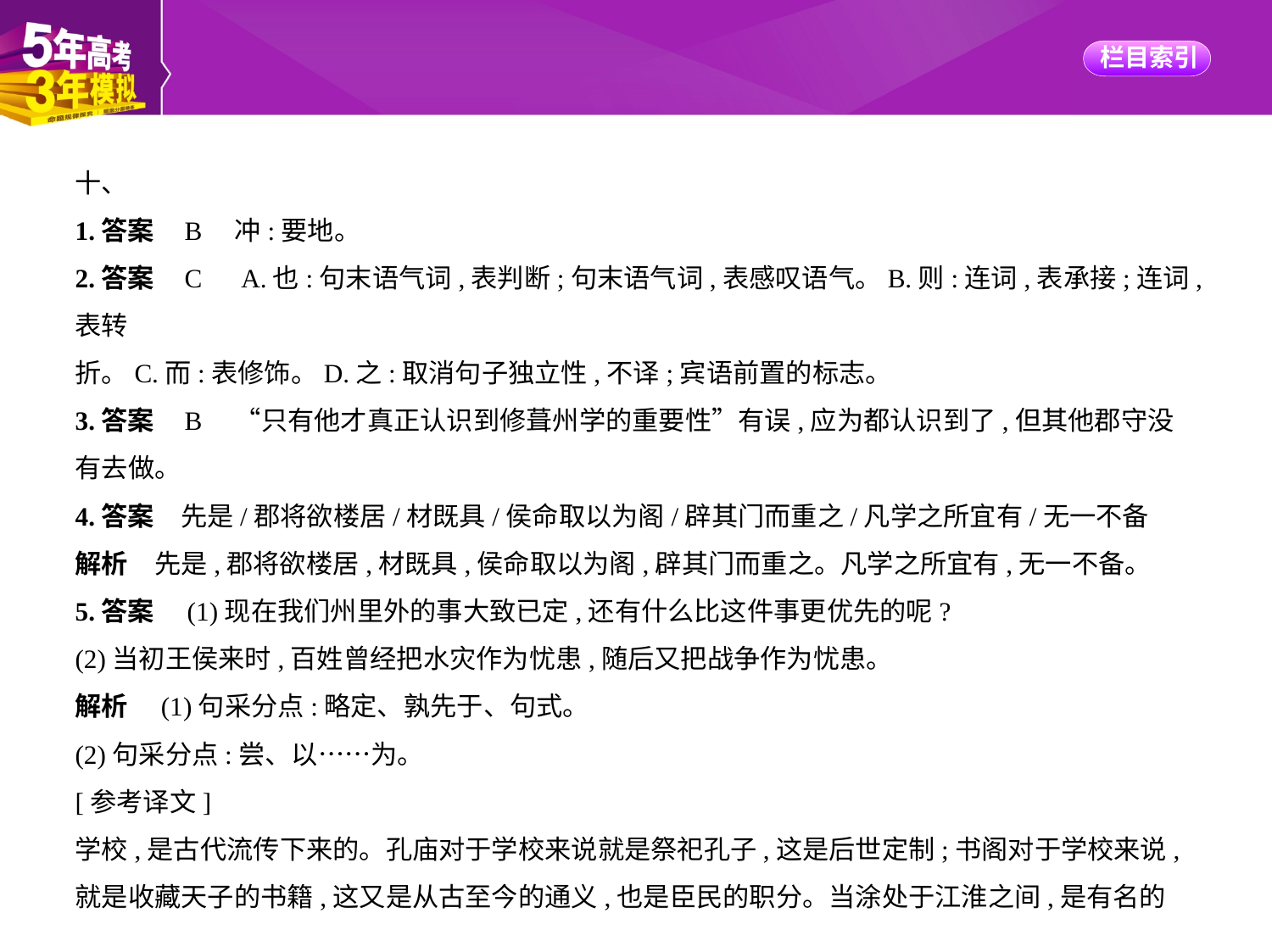

十、
1.答案    B　冲:要地。
2.答案    C　A.也:句末语气词,表判断;句末语气词,表感叹语气。B.则:连词,表承接;连词,表转
折。C.而:表修饰。D.之:取消句子独立性,不译;宾语前置的标志。
3.答案    B　“只有他才真正认识到修葺州学的重要性”有误,应为都认识到了,但其他郡守没
有去做。
4.答案　先是/郡将欲楼居/材既具/侯命取以为阁/辟其门而重之/凡学之所宜有/无一不备
解析　先是,郡将欲楼居,材既具,侯命取以为阁,辟其门而重之。凡学之所宜有,无一不备。
5.答案　(1)现在我们州里外的事大致已定,还有什么比这件事更优先的呢?
(2)当初王侯来时,百姓曾经把水灾作为忧患,随后又把战争作为忧患。
解析　(1)句采分点:略定、孰先于、句式。
(2)句采分点:尝、以……为。
[参考译文]
学校,是古代流传下来的。孔庙对于学校来说就是祭祀孔子,这是后世定制;书阁对于学校来说,
就是收藏天子的书籍,这又是从古至今的通义,也是臣民的职分。当涂处于江淮之间,是有名的